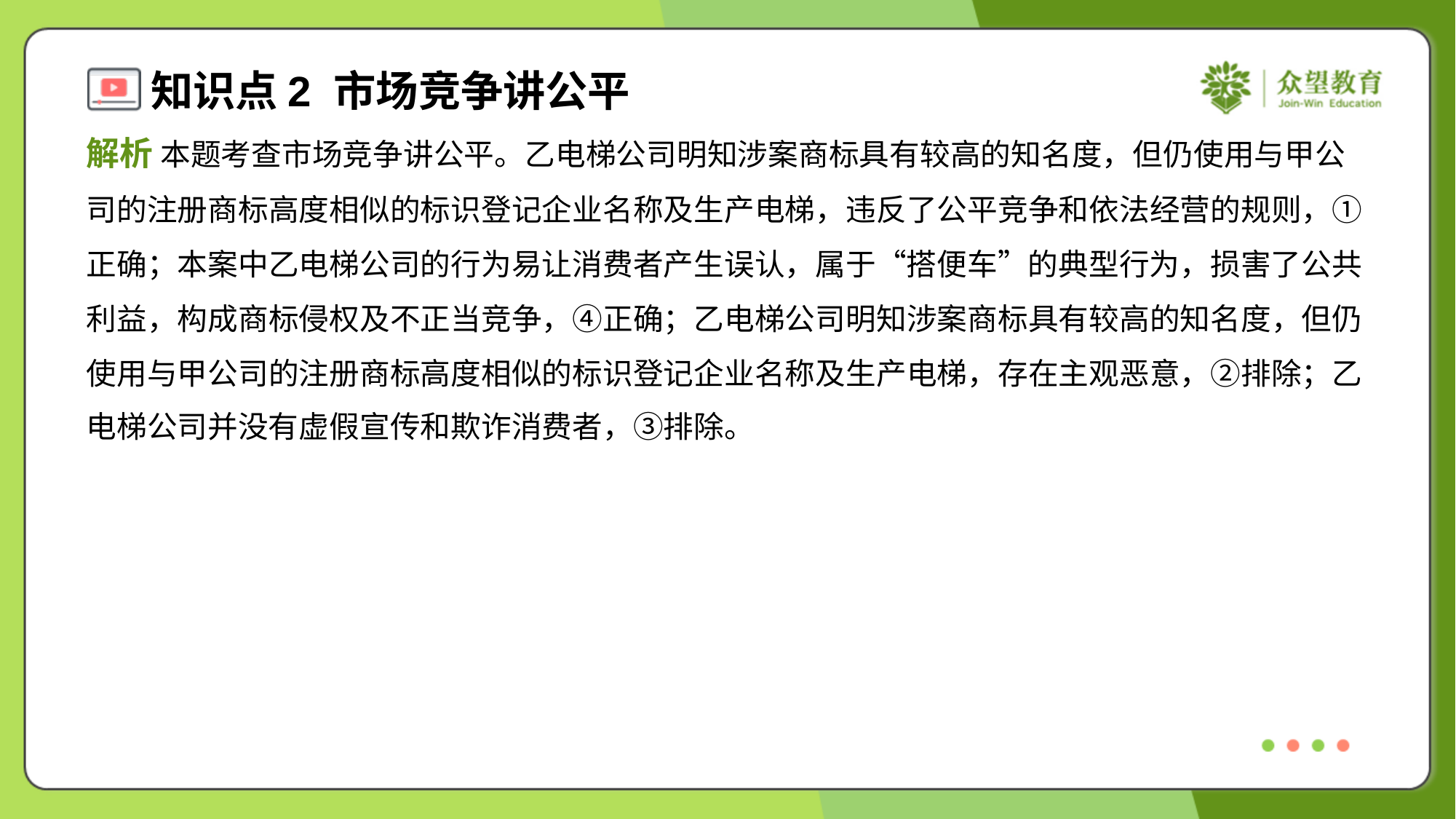

解析 本题考查市场竞争讲公平。乙电梯公司明知涉案商标具有较高的知名度，但仍使用与甲公
司的注册商标高度相似的标识登记企业名称及生产电梯，违反了公平竞争和依法经营的规则，①
正确；本案中乙电梯公司的行为易让消费者产生误认，属于“搭便车”的典型行为，损害了公共
利益，构成商标侵权及不正当竞争，④正确；乙电梯公司明知涉案商标具有较高的知名度，但仍
使用与甲公司的注册商标高度相似的标识登记企业名称及生产电梯，存在主观恶意，②排除；乙
电梯公司并没有虚假宣传和欺诈消费者，③排除。